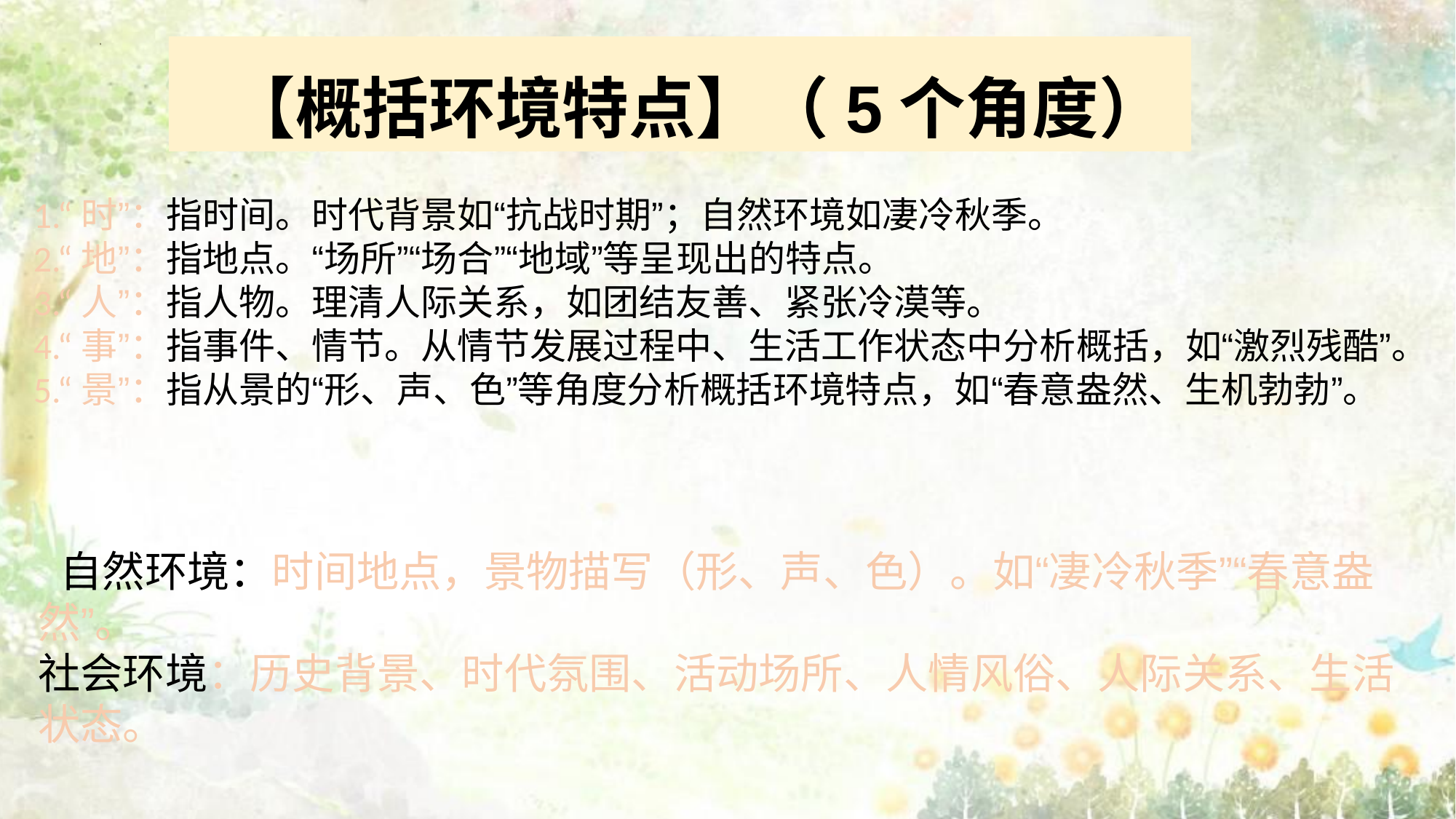

【概括环境特点】（5个角度）
1.“时”：指时间。时代背景如“抗战时期”；自然环境如凄冷秋季。
2.“地”：指地点。“场所”“场合”“地域”等呈现出的特点。
3.“人”：指人物。理清人际关系，如团结友善、紧张冷漠等。
4.“事”：指事件、情节。从情节发展过程中、生活工作状态中分析概括，如“激烈残酷”。
5.“景”：指从景的“形、声、色”等角度分析概括环境特点，如“春意盎然、生机勃勃”。
 自然环境：时间地点，景物描写（形、声、色）。如“凄冷秋季”“春意盎然”。
社会环境：历史背景、时代氛围、活动场所、人情风俗、人际关系、生活状态。